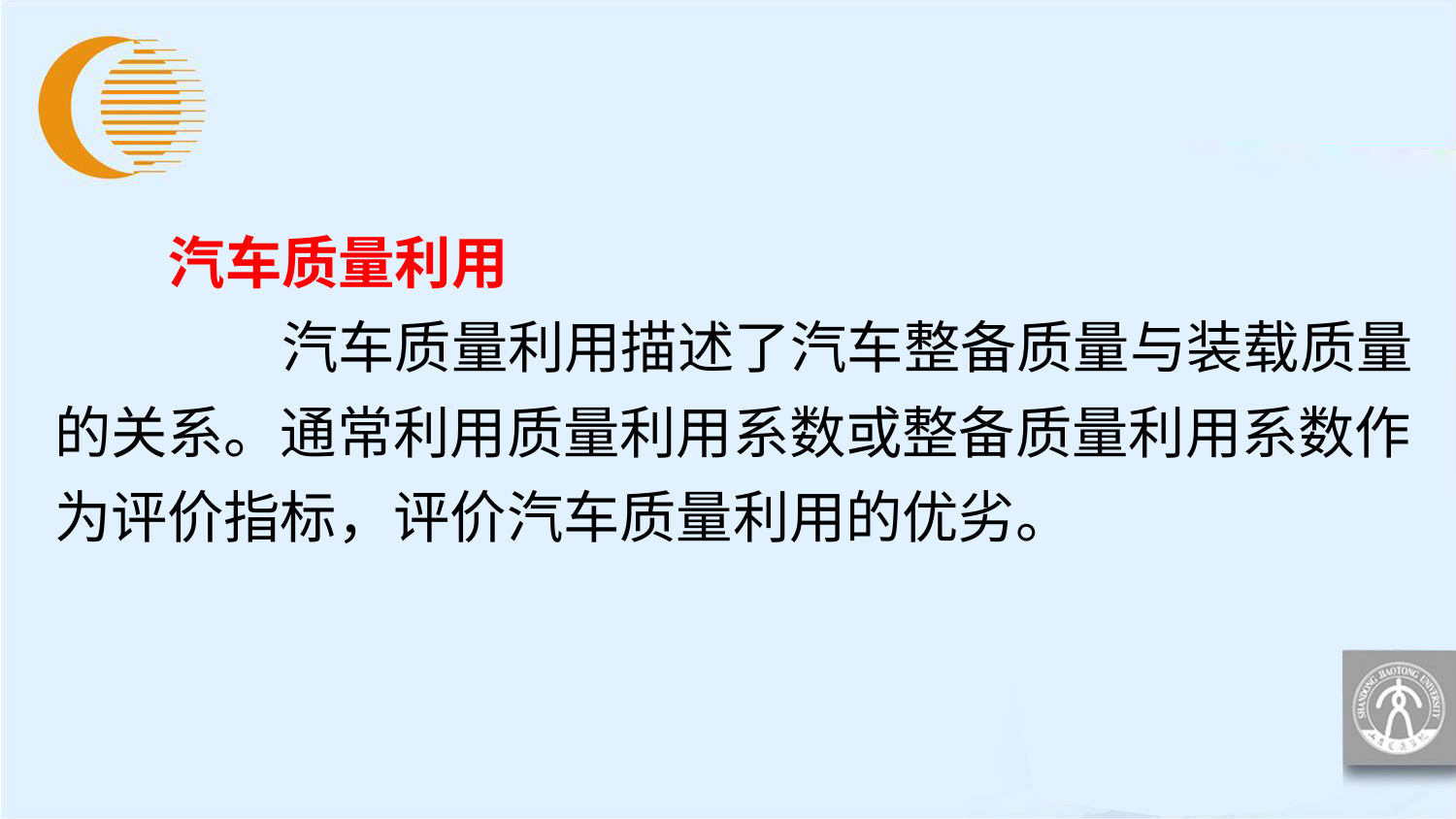

汽车质量利用
　　汽车质量利用描述了汽车整备质量与装载质量的关系。通常利用质量利用系数或整备质量利用系数作为评价指标，评价汽车质量利用的优劣。